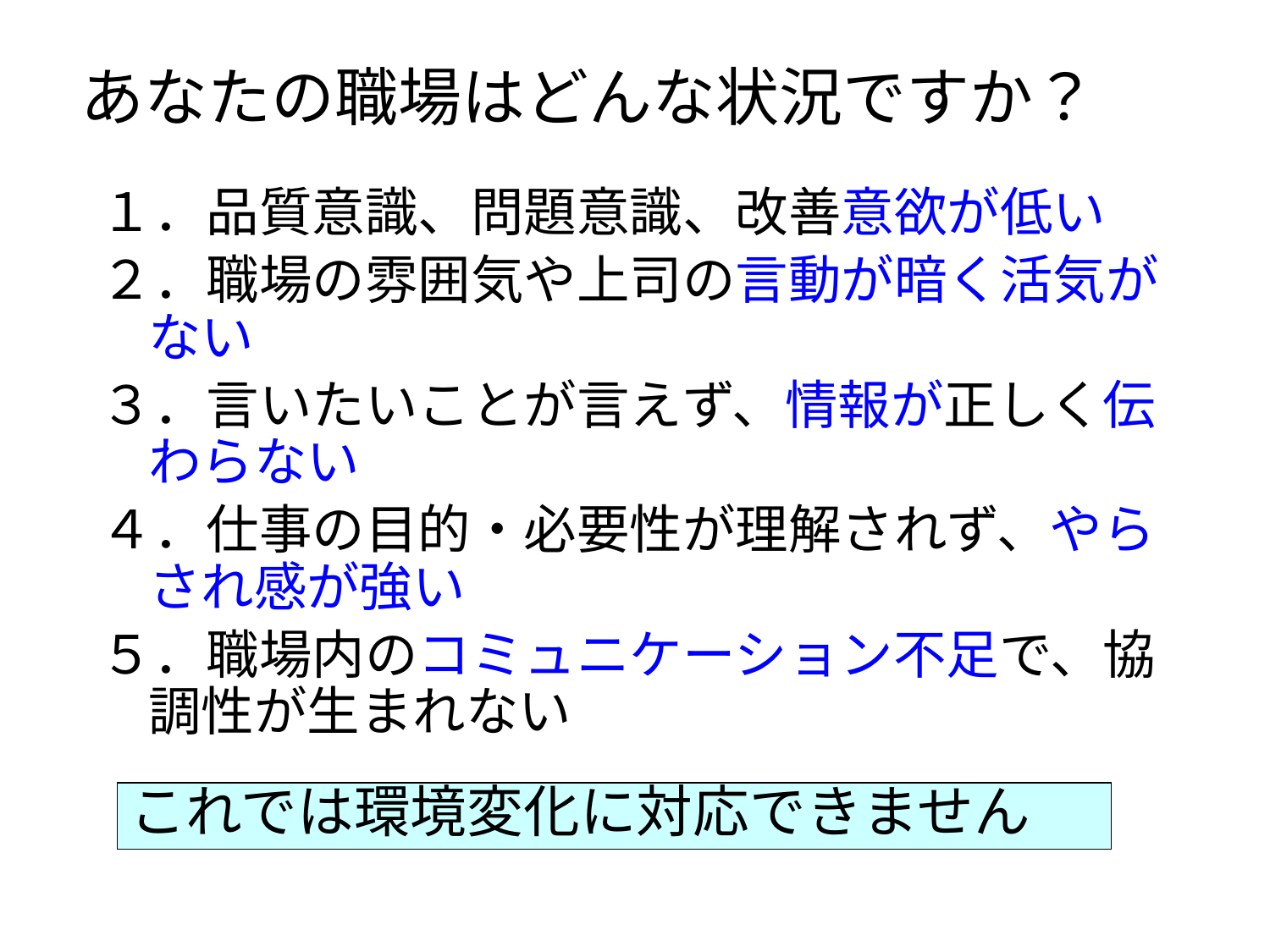

# あなたの職場はどんな状況ですか？
１．品質意識、問題意識、改善意欲が低い
２．職場の雰囲気や上司の言動が暗く活気がない
３．言いたいことが言えず、情報が正しく伝わらない
４．仕事の目的・必要性が理解されず、やらされ感が強い
５．職場内のコミュニケーション不足で、協調性が生まれない

これでは環境変化に対応できません